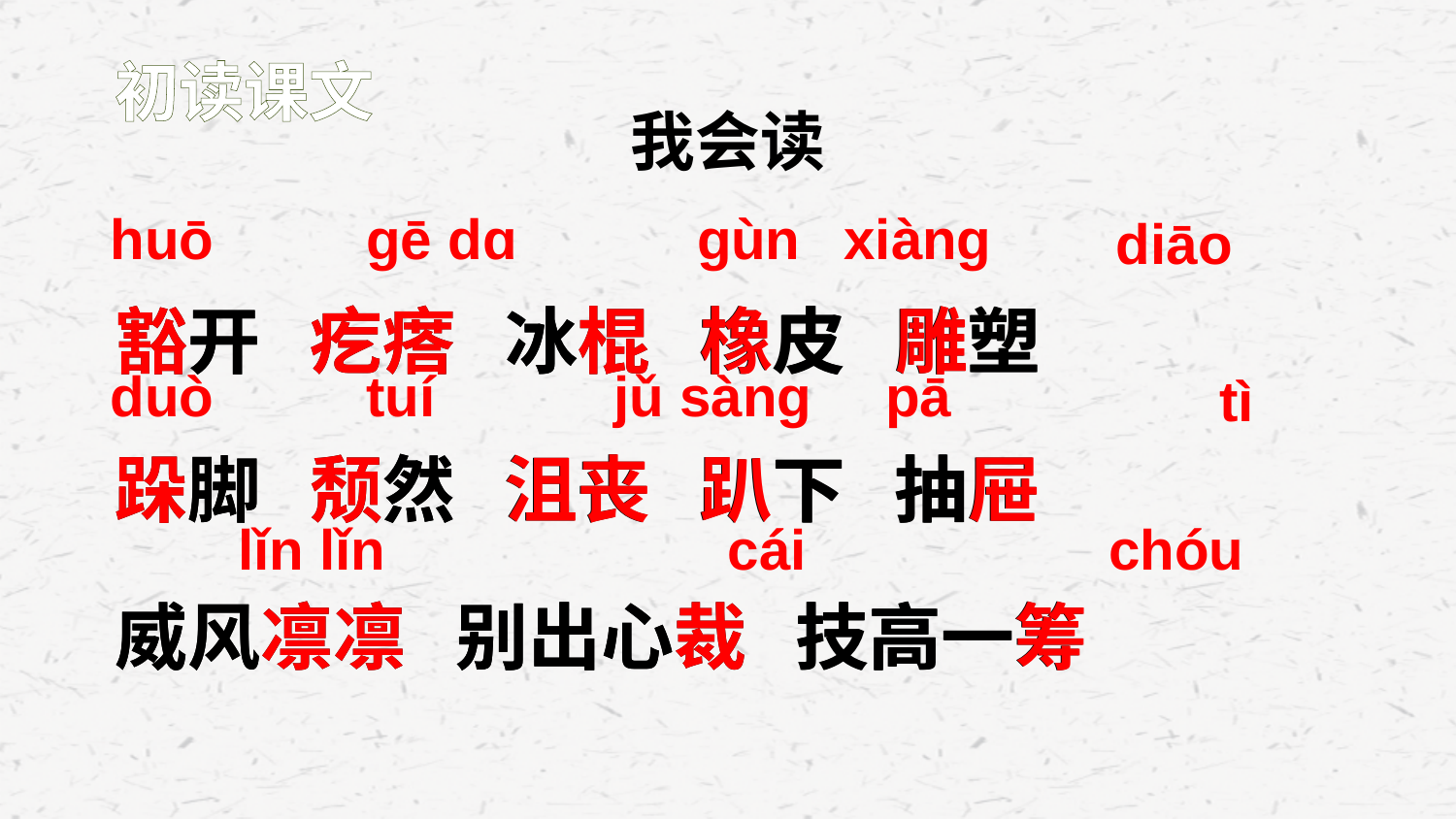

初读课文
我会读
huō
ɡē dɑ
ɡùn
xiànɡ
diāo
豁开   疙瘩   冰棍   橡皮   雕塑
跺脚   颓然   沮丧   趴下   抽屉
威风凛凛   别出心裁   技高一筹
豁开   疙瘩   冰棍   橡皮   雕塑
跺脚   颓然   沮丧   趴下   抽屉
威风凛凛   别出心裁   技高一筹
duò
tuí
jǔ sànɡ
pā
tì
lǐn lǐn
cái
chóu